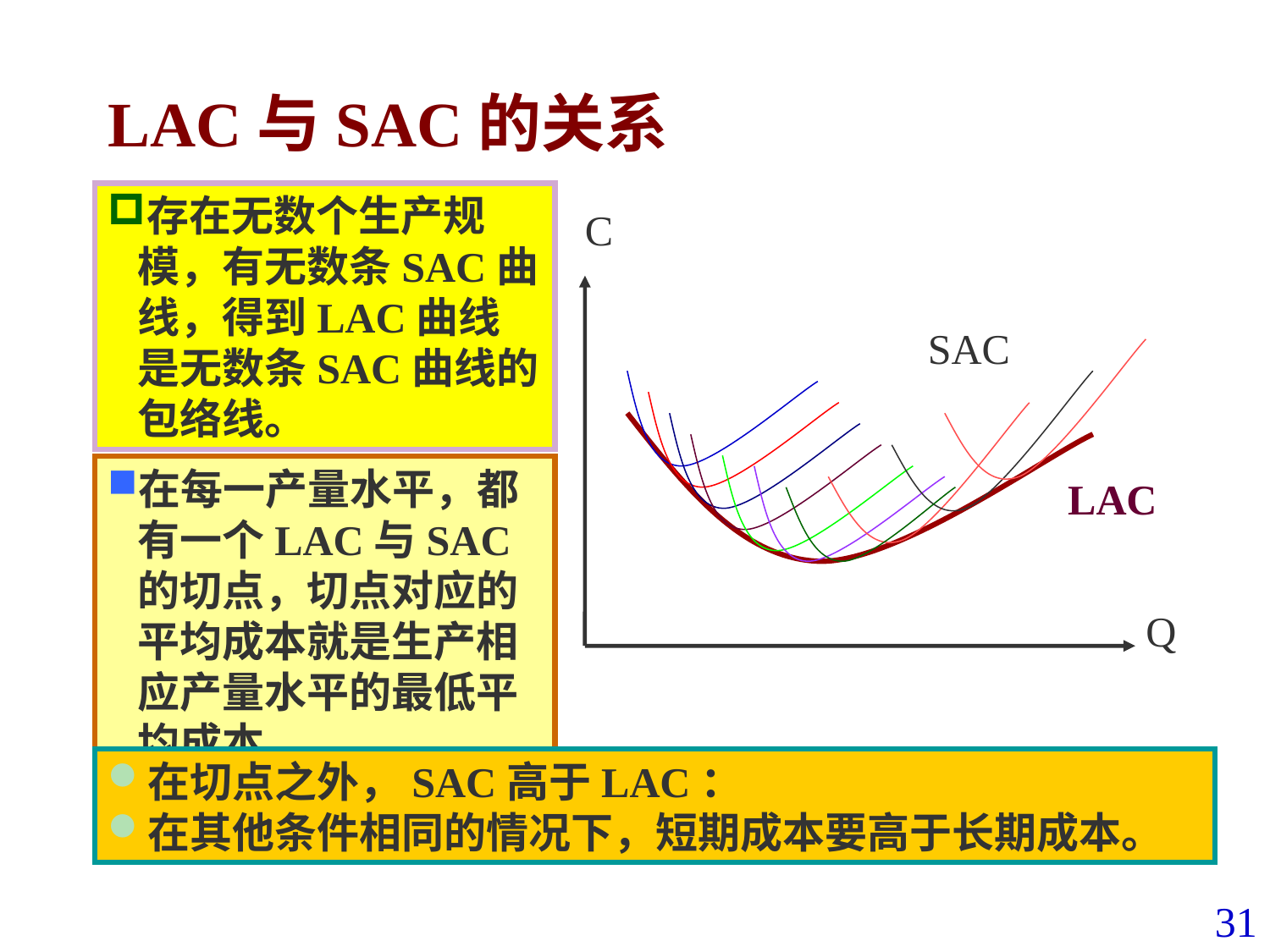

# LAC与SAC的关系
C
存在无数个生产规模，有无数条SAC曲线，得到LAC曲线是无数条SAC曲线的包络线。

SAC

在每一产量水平，都有一个LAC与SAC的切点，切点对应的平均成本就是生产相应产量水平的最低平均成本。

LAC

Q

在切点之外，SAC高于LAC：
在其他条件相同的情况下，短期成本要高于长期成本。
31